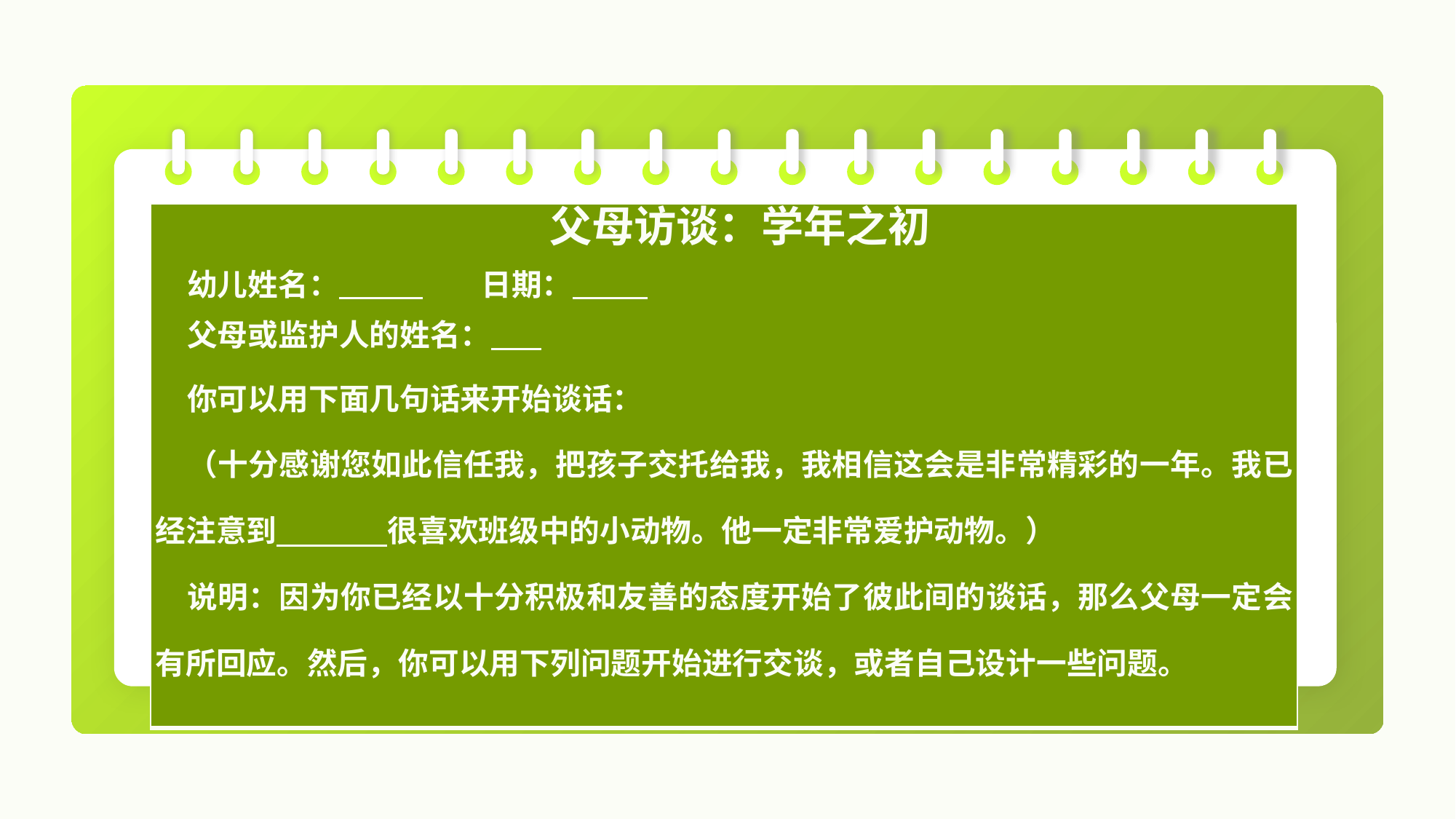

| 父母访谈：学年之初 幼儿姓名： 日期： 父母或监护人的姓名： 你可以用下面几句话来开始谈话： （十分感谢您如此信任我，把孩子交托给我，我相信这会是非常精彩的一年。我已经注意到 很喜欢班级中的小动物。他一定非常爱护动物。） 说明：因为你已经以十分积极和友善的态度开始了彼此间的谈话，那么父母一定会有所回应。然后，你可以用下列问题开始进行交谈，或者自己设计一些问题。 |
| --- |